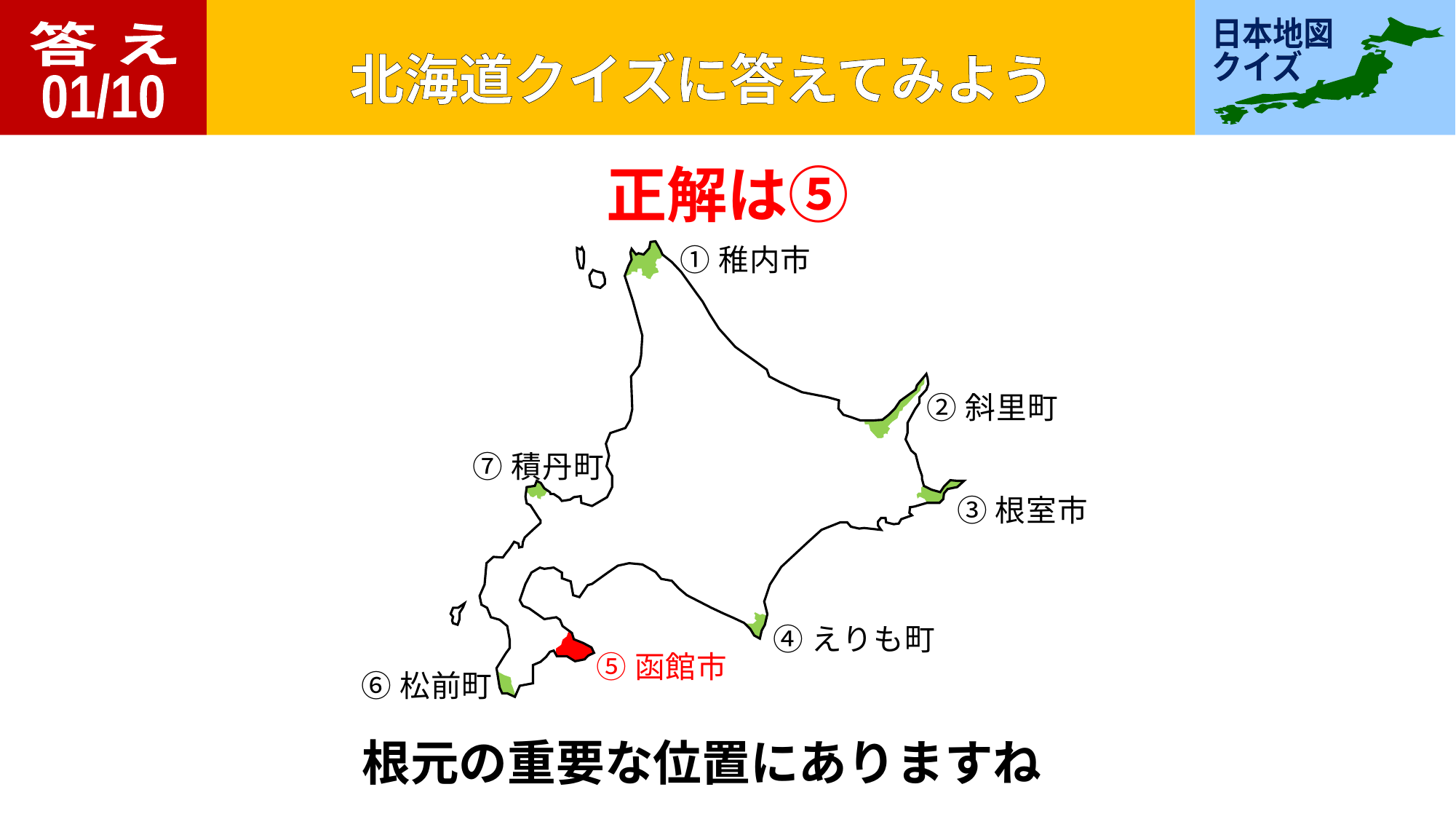

答 え
01/10
正解は⑤
①稚内市

②斜里町
⑦積丹町

③根室市

④えりも町

⑤函館市
⑥松前町

根元の重要な位置にありますね